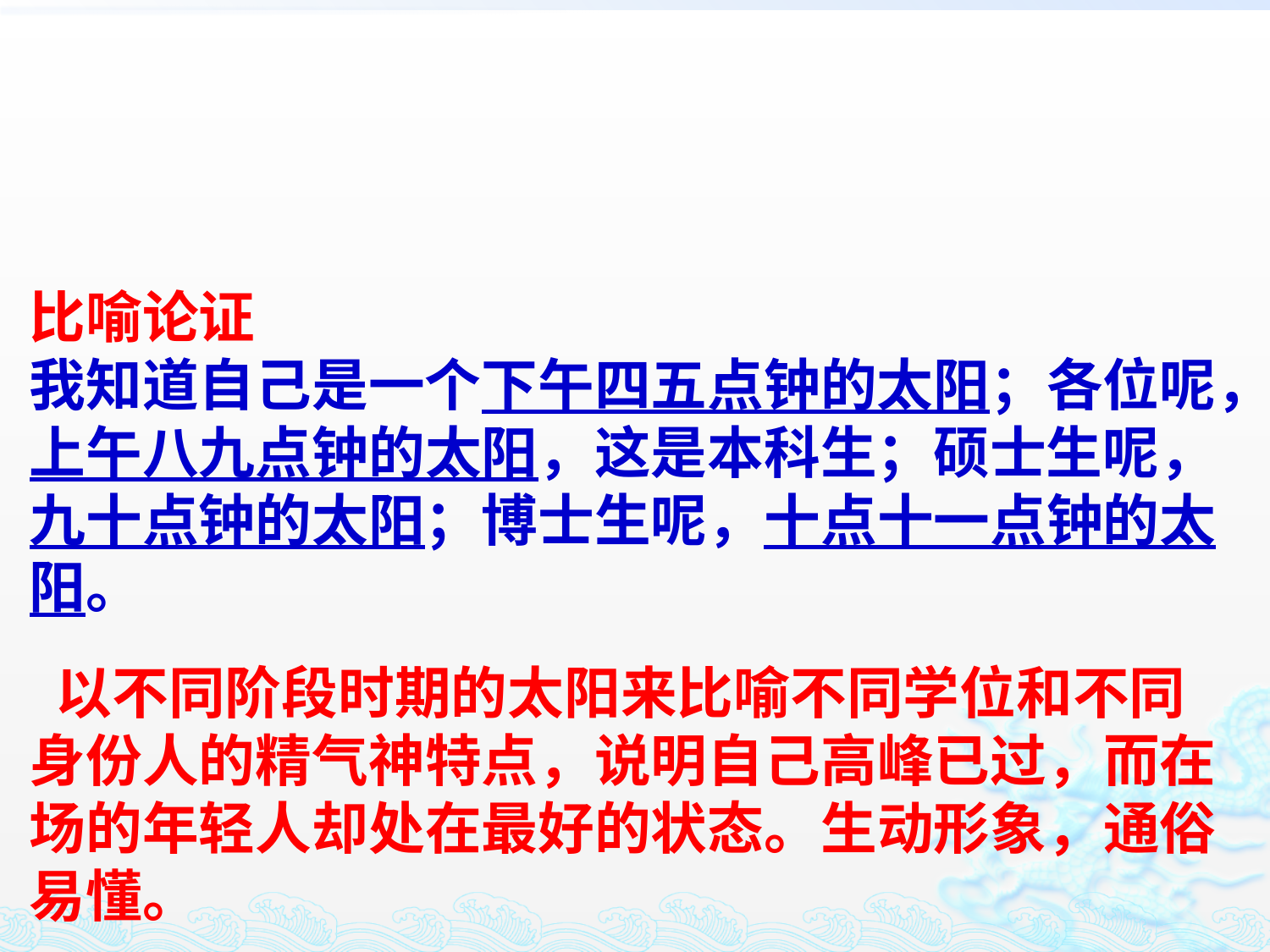

比喻论证
我知道自己是一个下午四五点钟的太阳；各位呢，上午八九点钟的太阳，这是本科生；硕士生呢，九十点钟的太阳；博士生呢，十点十一点钟的太阳。

 以不同阶段时期的太阳来比喻不同学位和不同身份人的精气神特点，说明自己高峰已过，而在场的年轻人却处在最好的状态。生动形象，通俗易懂。